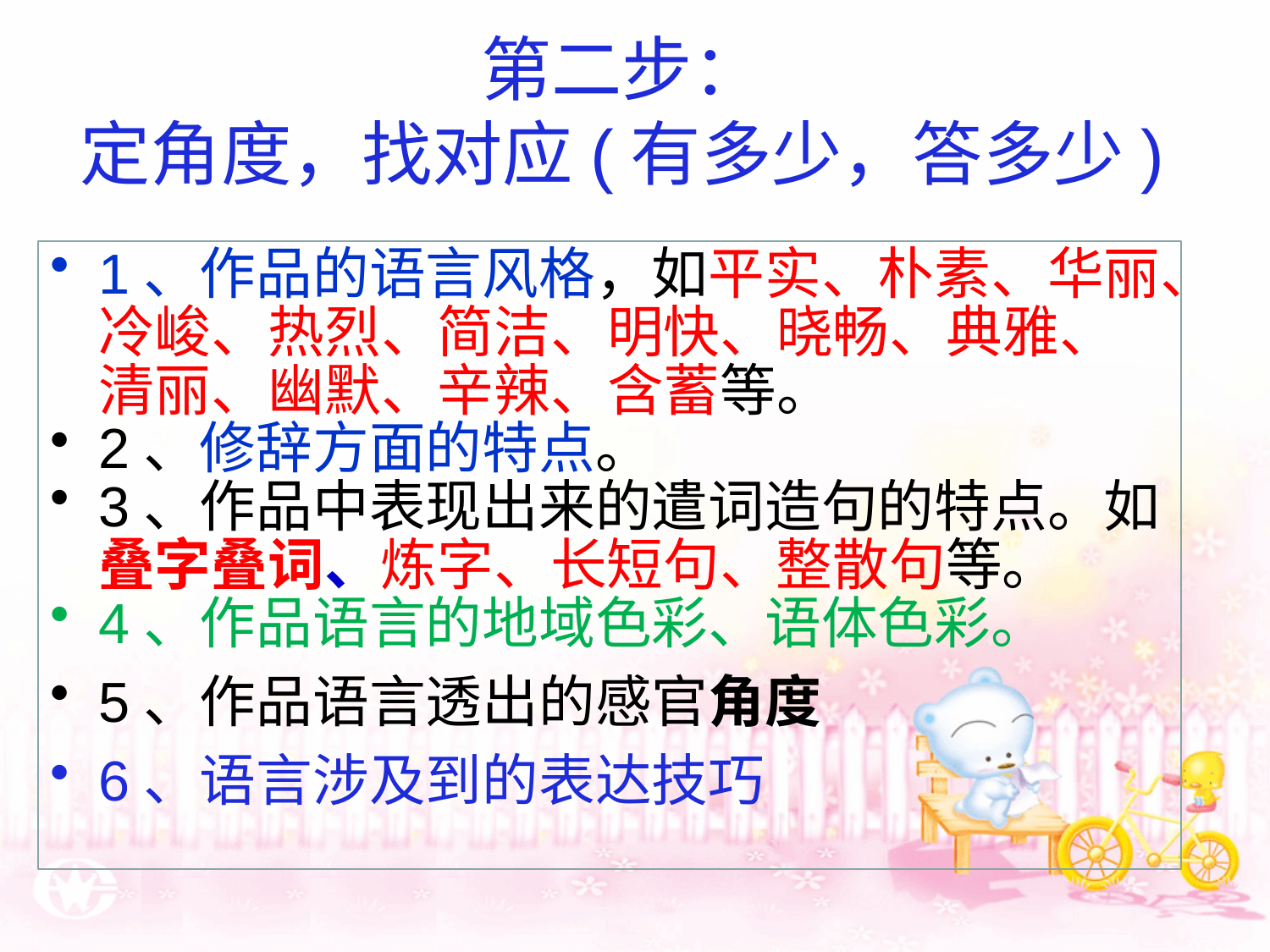

# 第二步： 定角度，找对应(有多少，答多少)
1、作品的语言风格，如平实、朴素、华丽、冷峻、热烈、简洁、明快、晓畅、典雅、清丽、幽默、辛辣、含蓄等。
2、修辞方面的特点。
3、作品中表现出来的遣词造句的特点。如叠字叠词、炼字、长短句、整散句等。
4、作品语言的地域色彩、语体色彩。
5、作品语言透出的感官角度
6、语言涉及到的表达技巧